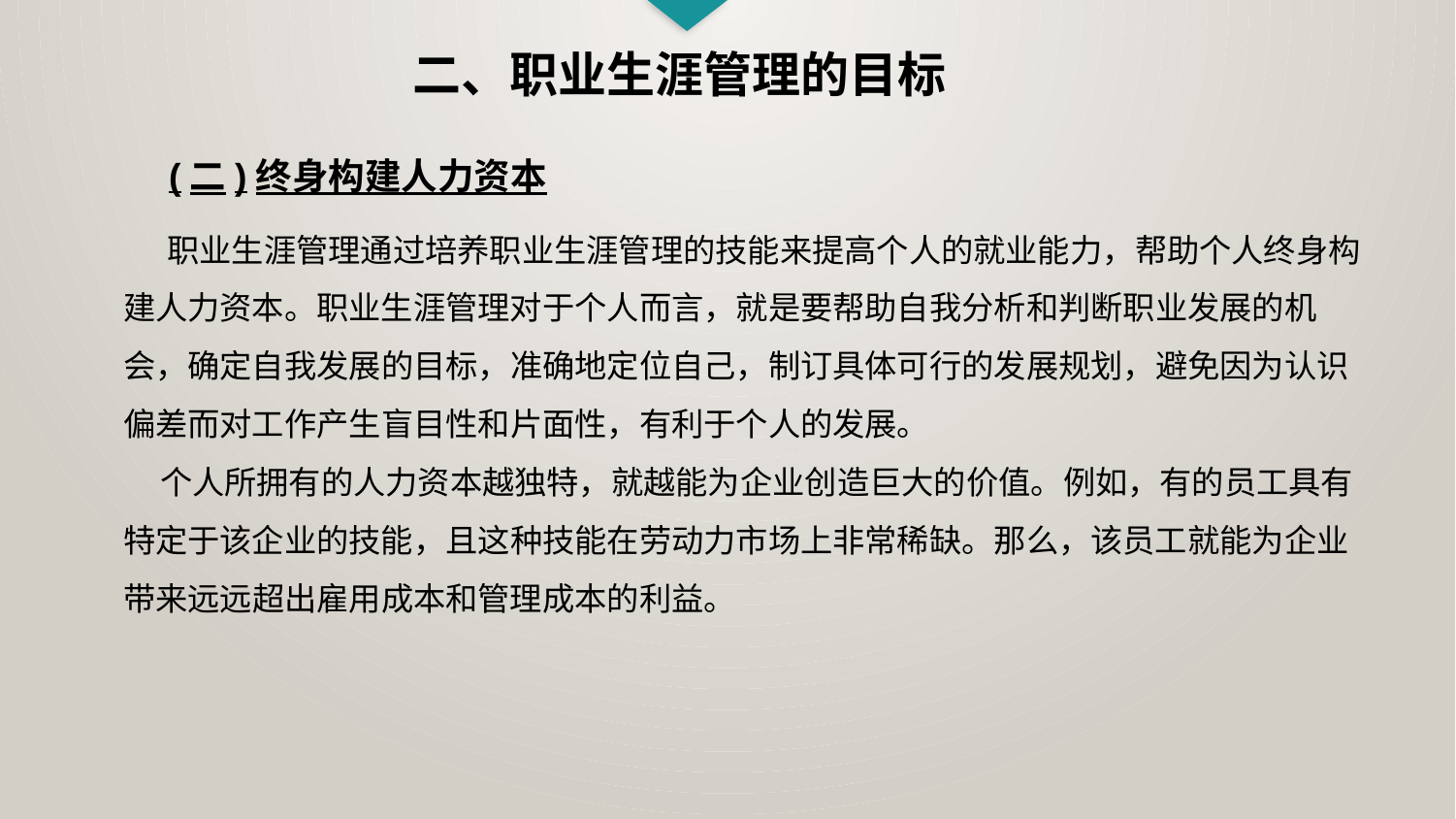

二、职业生涯管理的目标
(二)终身构建人力资本
     职业生涯管理通过培养职业生涯管理的技能来提高个人的就业能力，帮助个人终身构建人力资本。职业生涯管理对于个人而言，就是要帮助自我分析和判断职业发展的机会，确定自我发展的目标，准确地定位自己，制订具体可行的发展规划，避免因为认识偏差而对工作产生盲目性和片面性，有利于个人的发展。
    个人所拥有的人力资本越独特，就越能为企业创造巨大的价值。例如，有的员工具有特定于该企业的技能，且这种技能在劳动力市场上非常稀缺。那么，该员工就能为企业带来远远超出雇用成本和管理成本的利益。
16